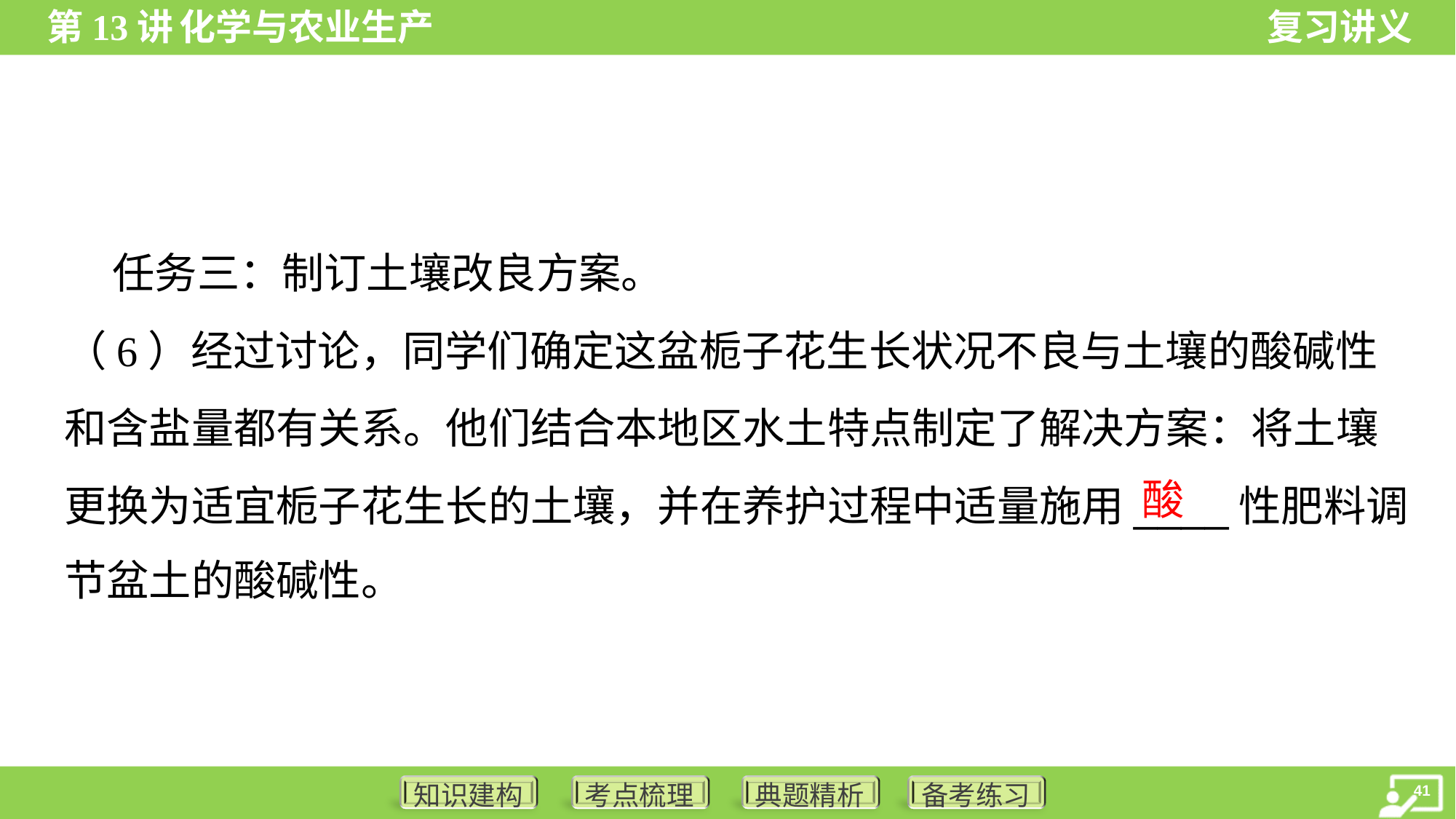

任务三：制订土壤改良方案。
（6）经过讨论，同学们确定这盆栀子花生长状况不良与土壤的酸碱性
和含盐量都有关系。他们结合本地区水土特点制定了解决方案：将土壤
更换为适宜栀子花生长的土壤，并在养护过程中适量施用____性肥料调
节盆土的酸碱性。
酸